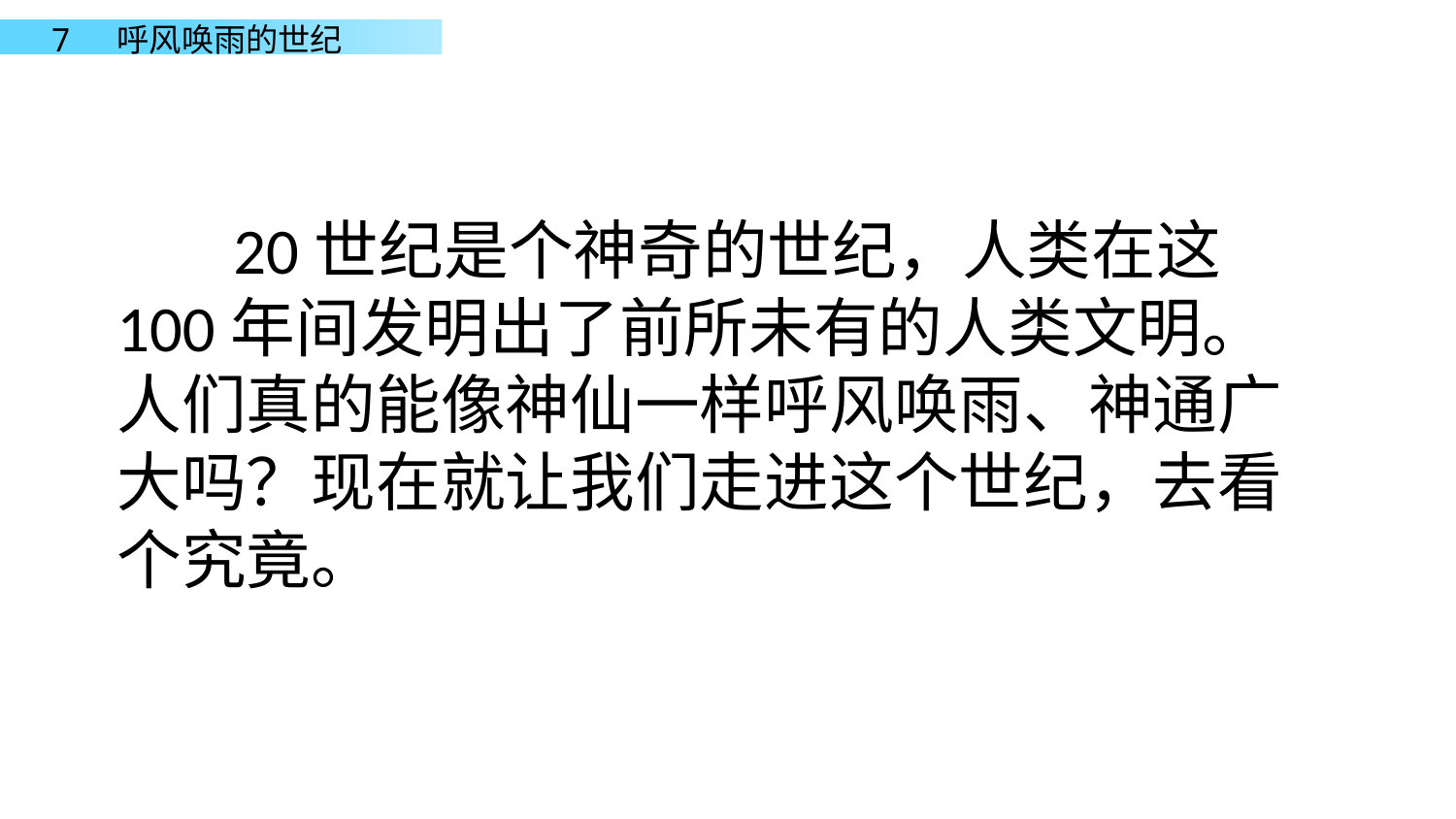

20世纪是个神奇的世纪，人类在这100年间发明出了前所未有的人类文明。人们真的能像神仙一样呼风唤雨、神通广大吗？现在就让我们走进这个世纪，去看个究竟。